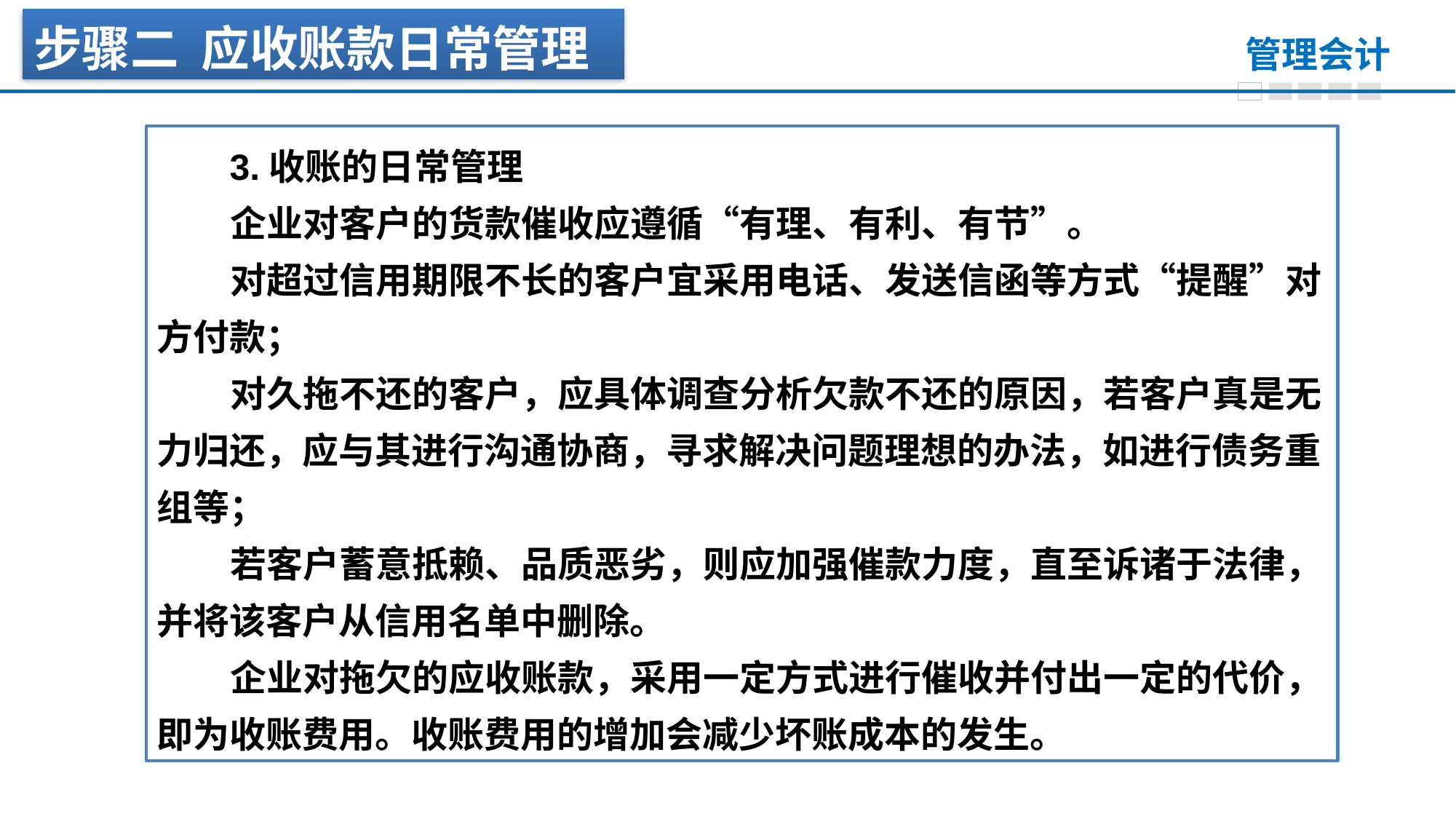

步骤二  应收账款日常管理
    3.收账的日常管理
    企业对客户的货款催收应遵循“有理、有利、有节”。
    对超过信用期限不长的客户宜采用电话、发送信函等方式“提醒”对方付款；
    对久拖不还的客户，应具体调查分析欠款不还的原因，若客户真是无力归还，应与其进行沟通协商，寻求解决问题理想的办法，如进行债务重组等；
    若客户蓄意抵赖、品质恶劣，则应加强催款力度，直至诉诸于法律，并将该客户从信用名单中删除。
    企业对拖欠的应收账款，采用一定方式进行催收并付出一定的代价，即为收账费用。收账费用的增加会减少坏账成本的发生。